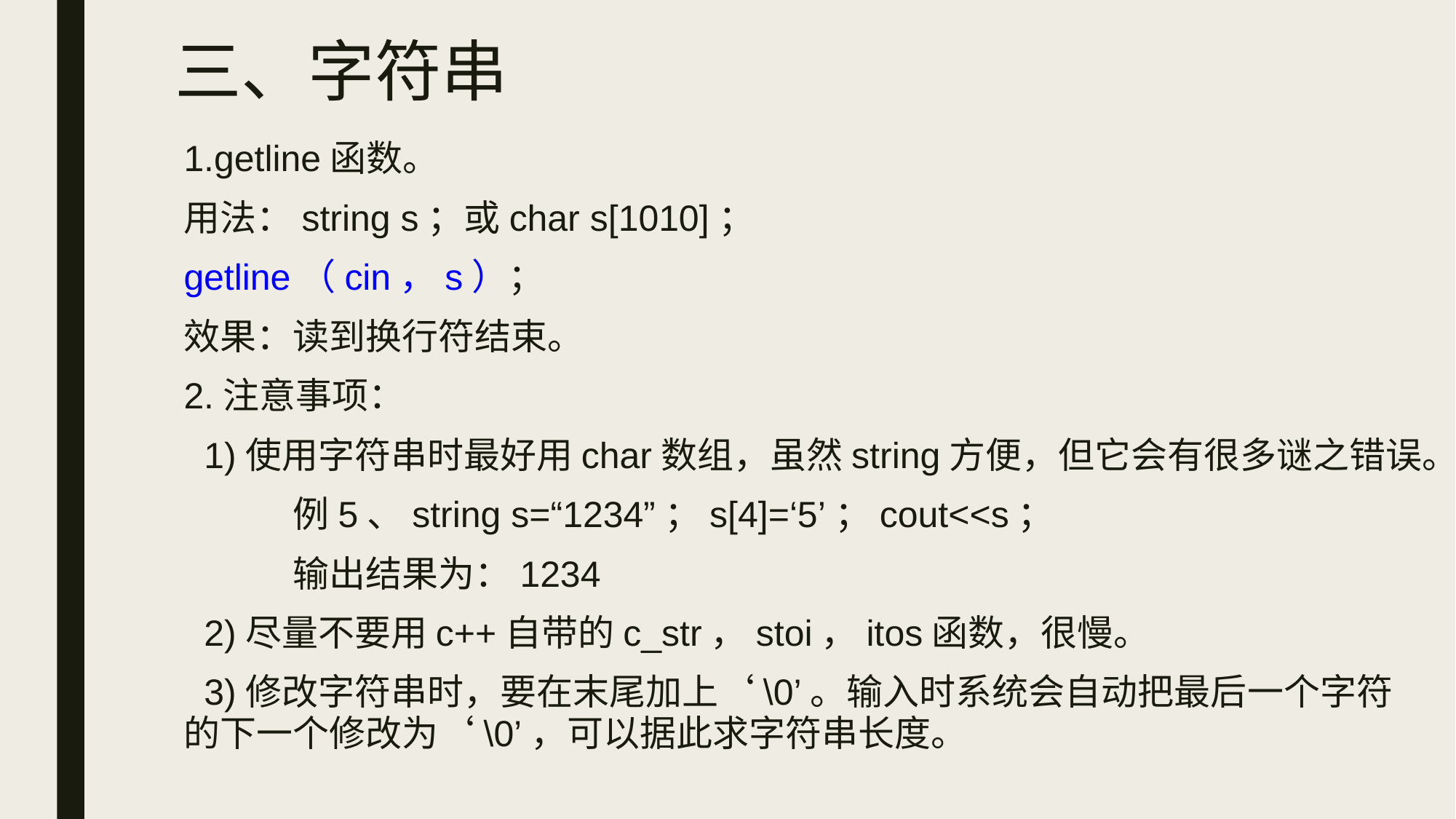

# 三、字符串
1.getline函数。
用法：string s；或char s[1010]；
getline（cin，s）；
效果：读到换行符结束。
2.注意事项：
  1)使用字符串时最好用char数组，虽然string方便，但它会有很多谜之错误。
	例5、string s=“1234”；s[4]=‘5’；cout<<s；
	输出结果为：1234
  2)尽量不要用c++自带的c_str，stoi，itos函数，很慢。
  3)修改字符串时，要在末尾加上‘\0’。输入时系统会自动把最后一个字符的下一个修改为‘\0’，可以据此求字符串长度。